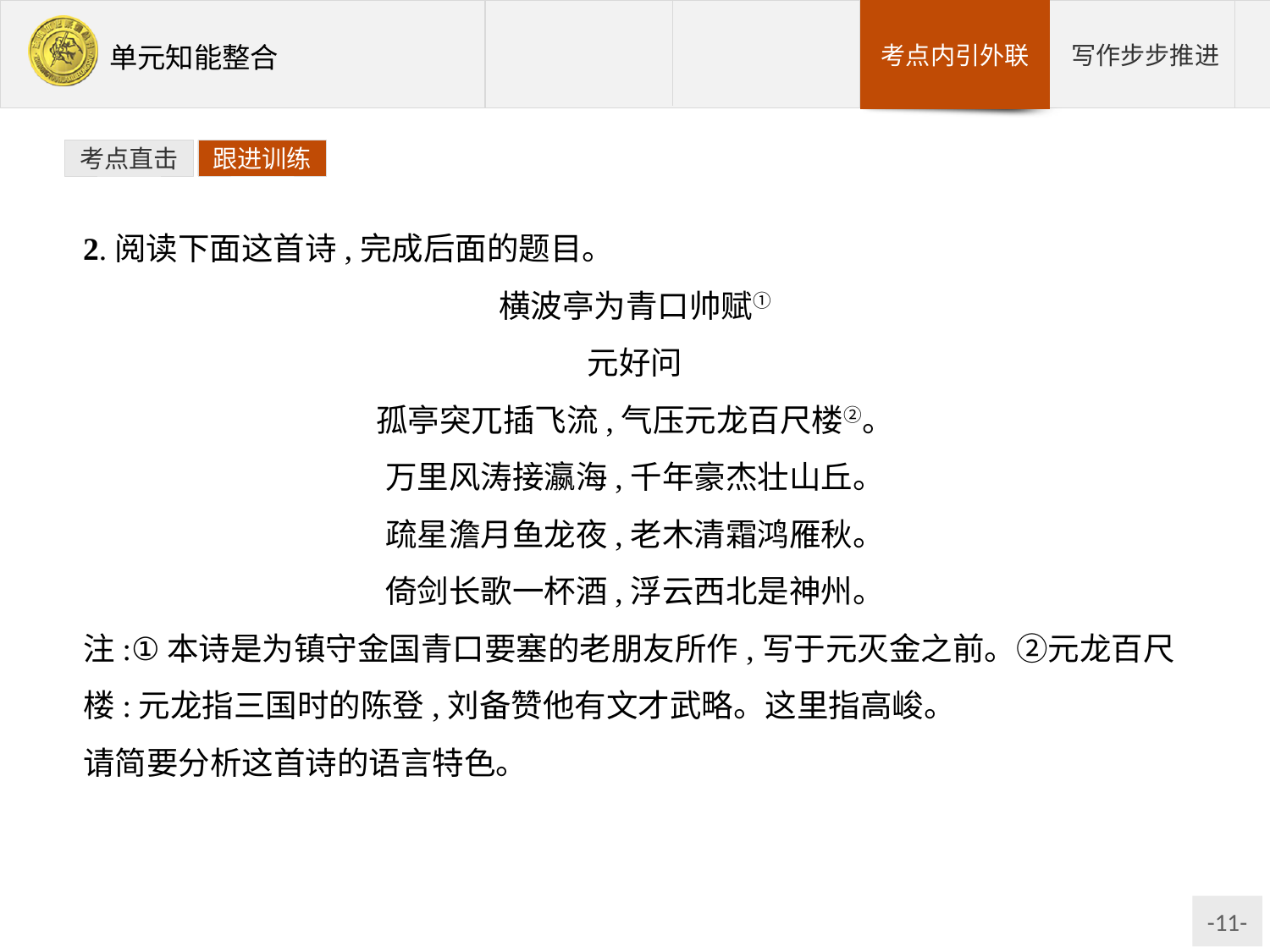

考点直击
跟进训练
2.阅读下面这首诗,完成后面的题目。
横波亭为青口帅赋①
元好问
孤亭突兀插飞流,气压元龙百尺楼②。
万里风涛接瀛海,千年豪杰壮山丘。
疏星澹月鱼龙夜,老木清霜鸿雁秋。
倚剑长歌一杯酒,浮云西北是神州。
注:①本诗是为镇守金国青口要塞的老朋友所作,写于元灭金之前。②元龙百尺楼:元龙指三国时的陈登,刘备赞他有文才武略。这里指高峻。
请简要分析这首诗的语言特色。